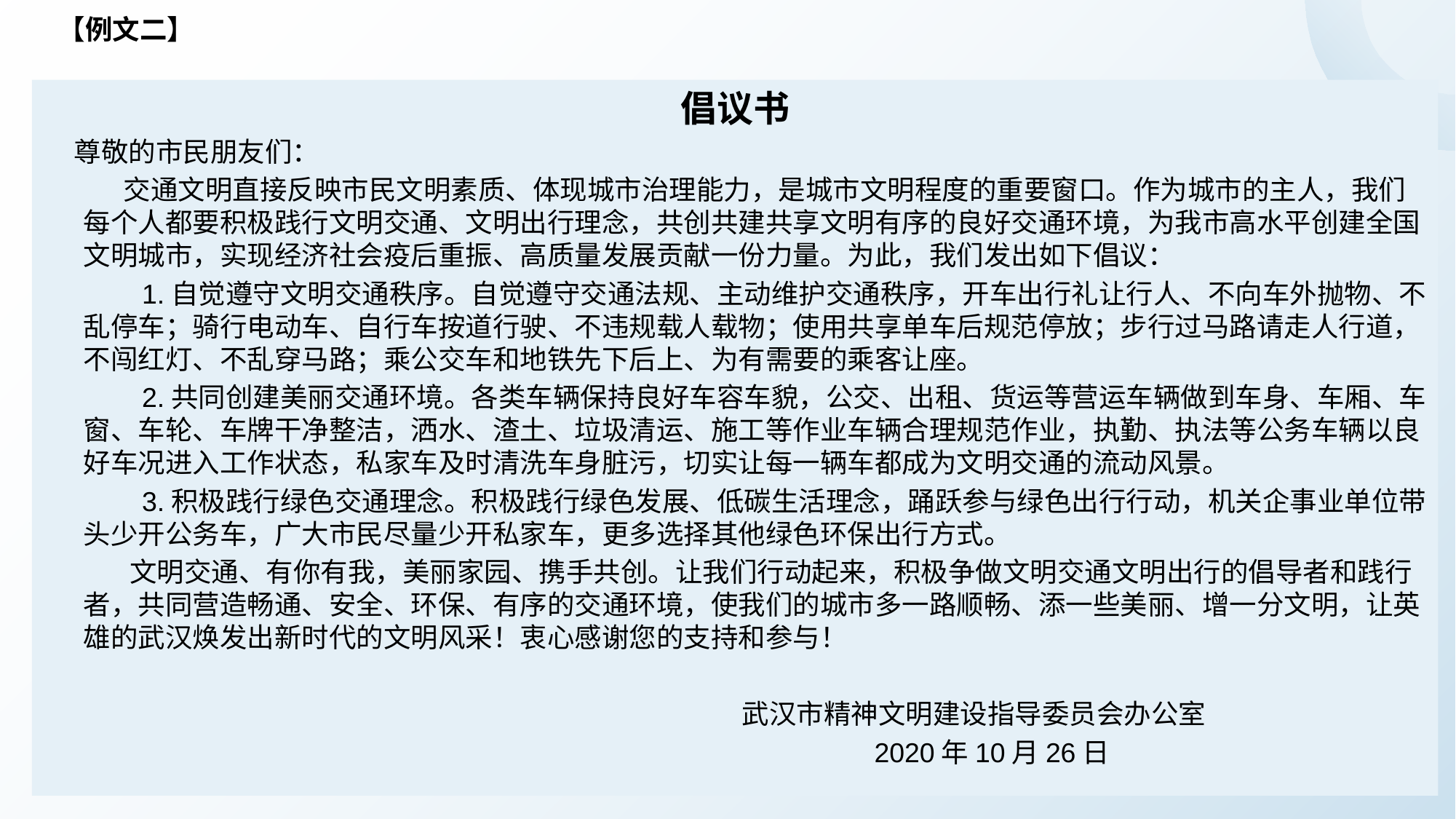

【例文二】
倡议书
    尊敬的市民朋友们：
            交通文明直接反映市民文明素质、体现城市治理能力，是城市文明程度的重要窗口。作为城市的主人，我们每个人都要积极践行文明交通、文明出行理念，共创共建共享文明有序的良好交通环境，为我市高水平创建全国文明城市，实现经济社会疫后重振、高质量发展贡献一份力量。为此，我们发出如下倡议：
             1.自觉遵守文明交通秩序。自觉遵守交通法规、主动维护交通秩序，开车出行礼让行人、不向车外抛物、不乱停车；骑行电动车、自行车按道行驶、不违规载人载物；使用共享单车后规范停放；步行过马路请走人行道，不闯红灯、不乱穿马路；乘公交车和地铁先下后上、为有需要的乘客让座。
             2.共同创建美丽交通环境。各类车辆保持良好车容车貌，公交、出租、货运等营运车辆做到车身、车厢、车窗、车轮、车牌干净整洁，洒水、渣土、垃圾清运、施工等作业车辆合理规范作业，执勤、执法等公务车辆以良好车况进入工作状态，私家车及时清洗车身脏污，切实让每一辆车都成为文明交通的流动风景。
             3.积极践行绿色交通理念。积极践行绿色发展、低碳生活理念，踊跃参与绿色出行行动，机关企事业单位带头少开公务车，广大市民尽量少开私家车，更多选择其他绿色环保出行方式。
             文明交通、有你有我，美丽家园、携手共创。让我们行动起来，积极争做文明交通文明出行的倡导者和践行者，共同营造畅通、安全、环保、有序的交通环境，使我们的城市多一路顺畅、添一些美丽、增一分文明，让英雄的武汉焕发出新时代的文明风采！衷心感谢您的支持和参与！

                                                                                                                武汉市精神文明建设指导委员会办公室
　                                                                                                                                 2020年10月26日